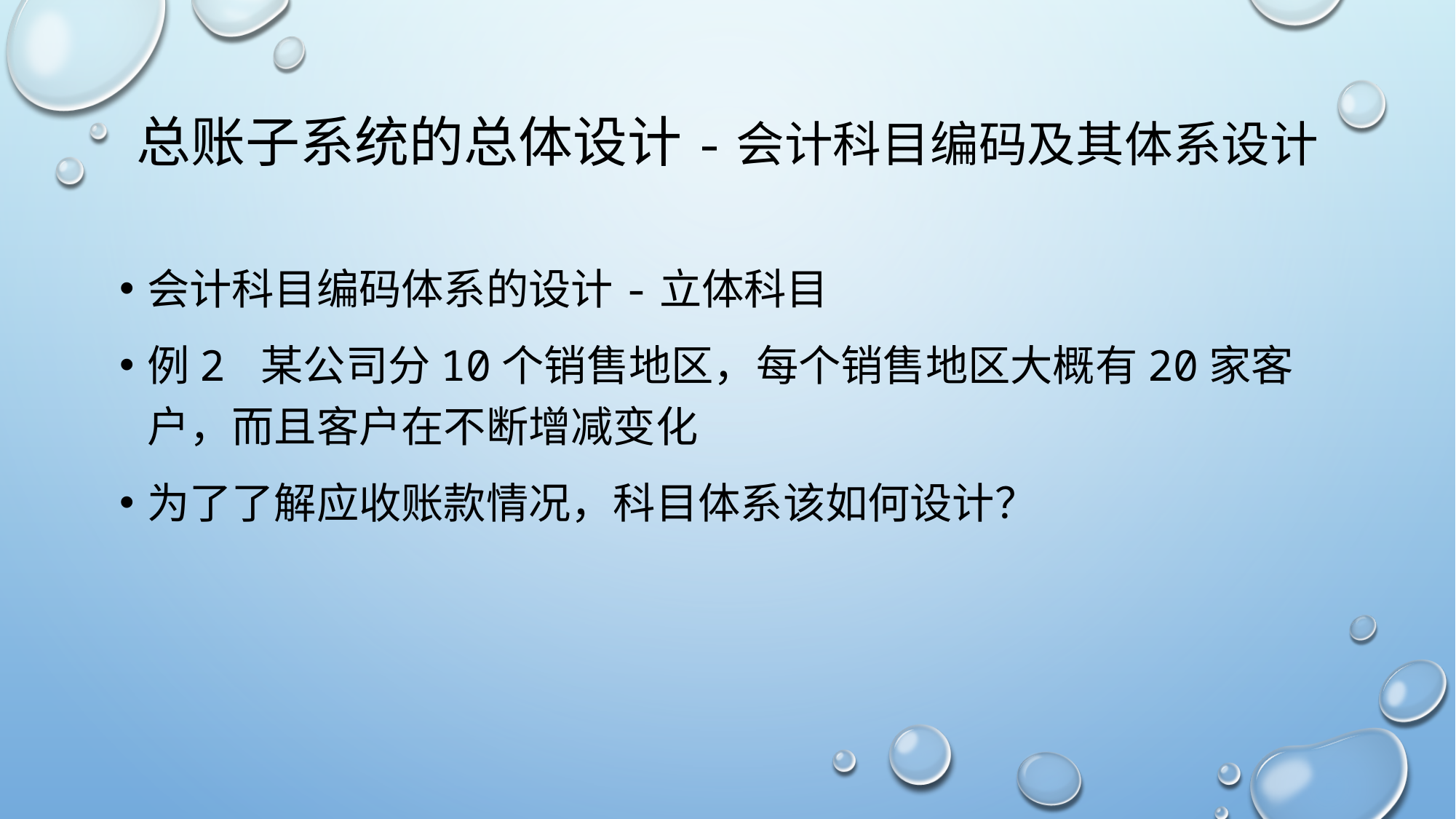

# 总账子系统的总体设计-会计科目编码及其体系设计
会计科目编码体系的设计-立体科目
例2 某公司分10个销售地区，每个销售地区大概有20家客户，而且客户在不断增减变化
为了了解应收账款情况，科目体系该如何设计？